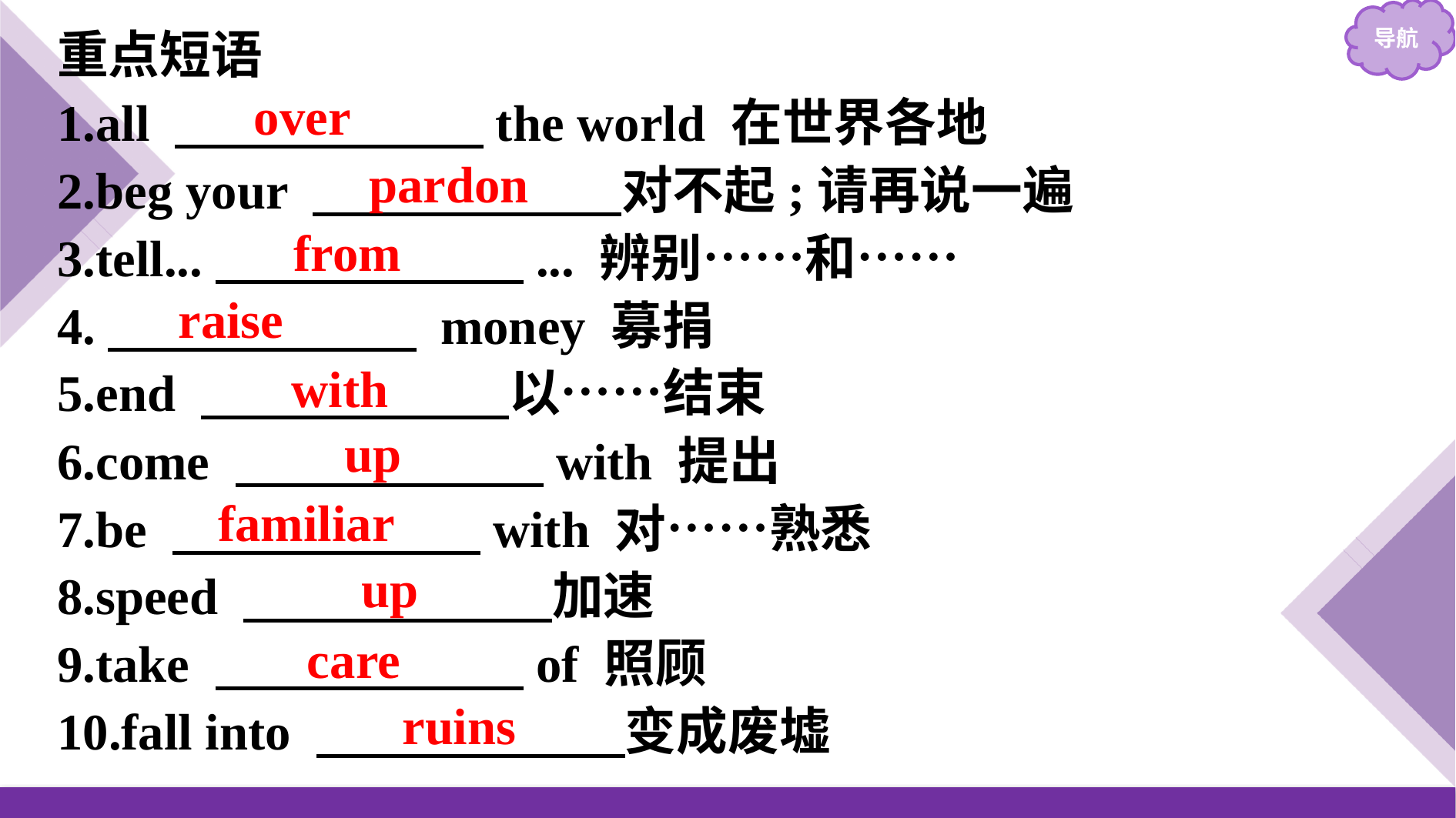

重点短语
1.all 　　　　　　the world 在世界各地
2.beg your 　　　　　　对不起;请再说一遍
3.tell...　　　　　　... 辨别……和……
4.　　　　　　 money 募捐
5.end 　　　　　　以……结束
6.come 　　　　　　with 提出
7.be 　　　　　　with 对……熟悉
8.speed 　　　　　　加速
9.take 　　　　　　of 照顾
10.fall into 　　　　　　变成废墟
over
pardon
from
raise
with
up
familiar
up
care
ruins